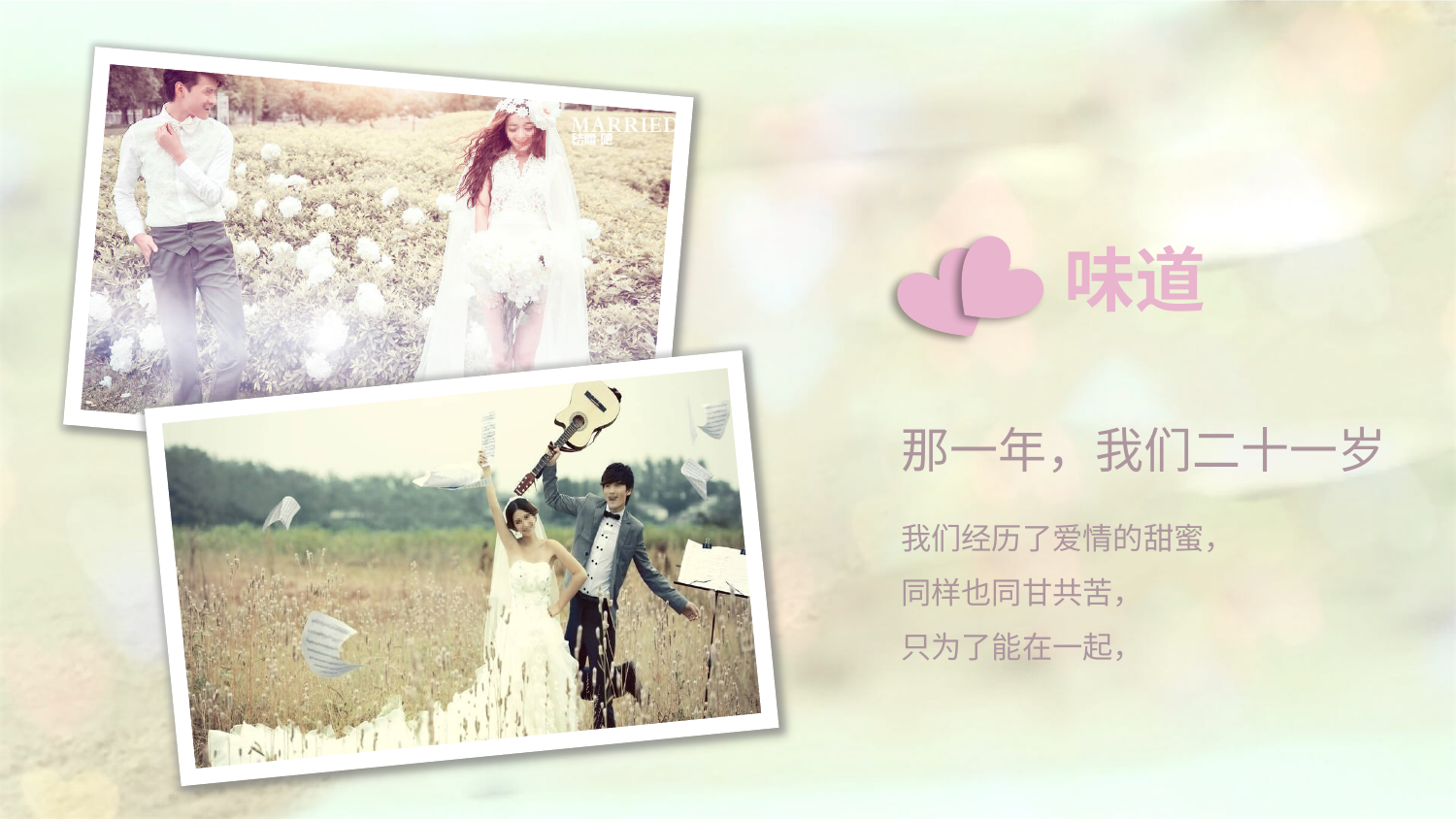

味道

那一年，我们二十一岁
我们经历了爱情的甜蜜，
同样也同甘共苦，
只为了能在一起，